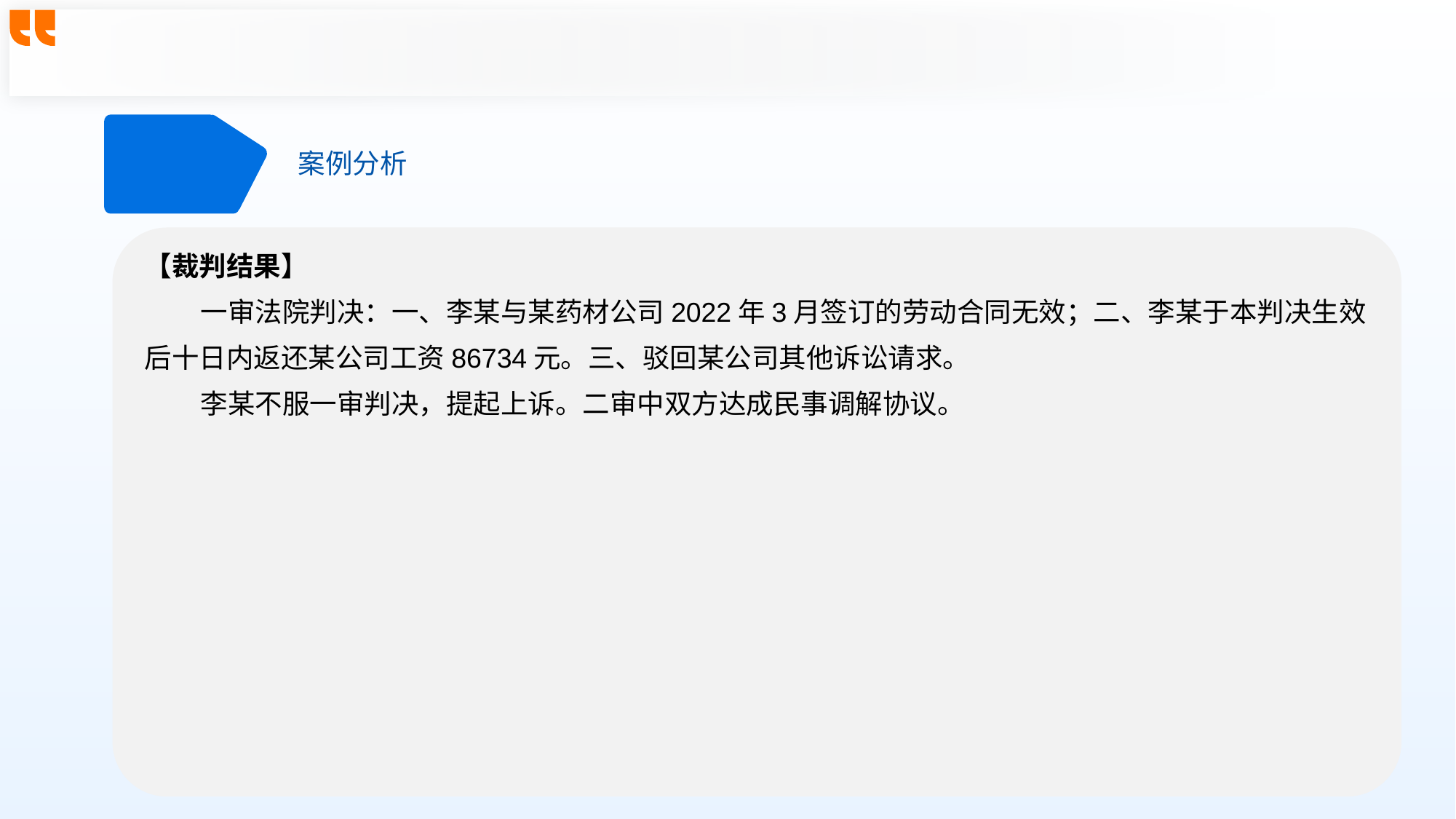

案例分析

【裁判结果】
        一审法院判决：一、李某与某药材公司2022年3月签订的劳动合同无效；二、李某于本判决生效后十日内返还某公司工资86734元。三、驳回某公司其他诉讼请求。
        李某不服一审判决，提起上诉。二审中双方达成民事调解协议。